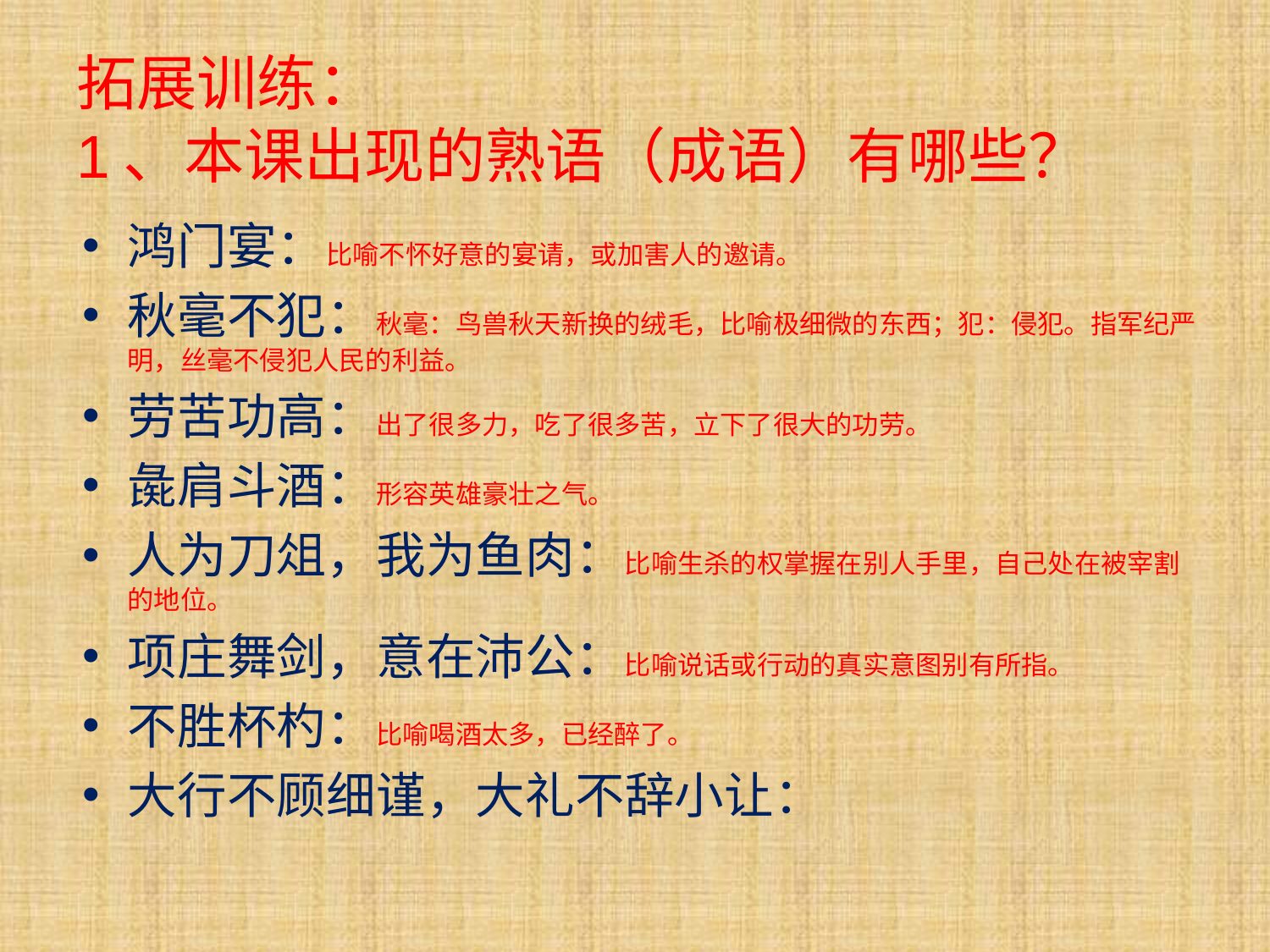

# 拓展训练： 1、本课出现的熟语（成语）有哪些？
鸿门宴：比喻不怀好意的宴请，或加害人的邀请。
秋毫不犯：秋毫：鸟兽秋天新换的绒毛，比喻极细微的东西；犯：侵犯。指军纪严明，丝毫不侵犯人民的利益。
劳苦功高：出了很多力，吃了很多苦，立下了很大的功劳。
彘肩斗酒：形容英雄豪壮之气。
人为刀俎，我为鱼肉：比喻生杀的权掌握在别人手里，自己处在被宰割的地位。
项庄舞剑，意在沛公：比喻说话或行动的真实意图别有所指。
不胜杯杓：比喻喝酒太多，已经醉了。
大行不顾细谨，大礼不辞小让：